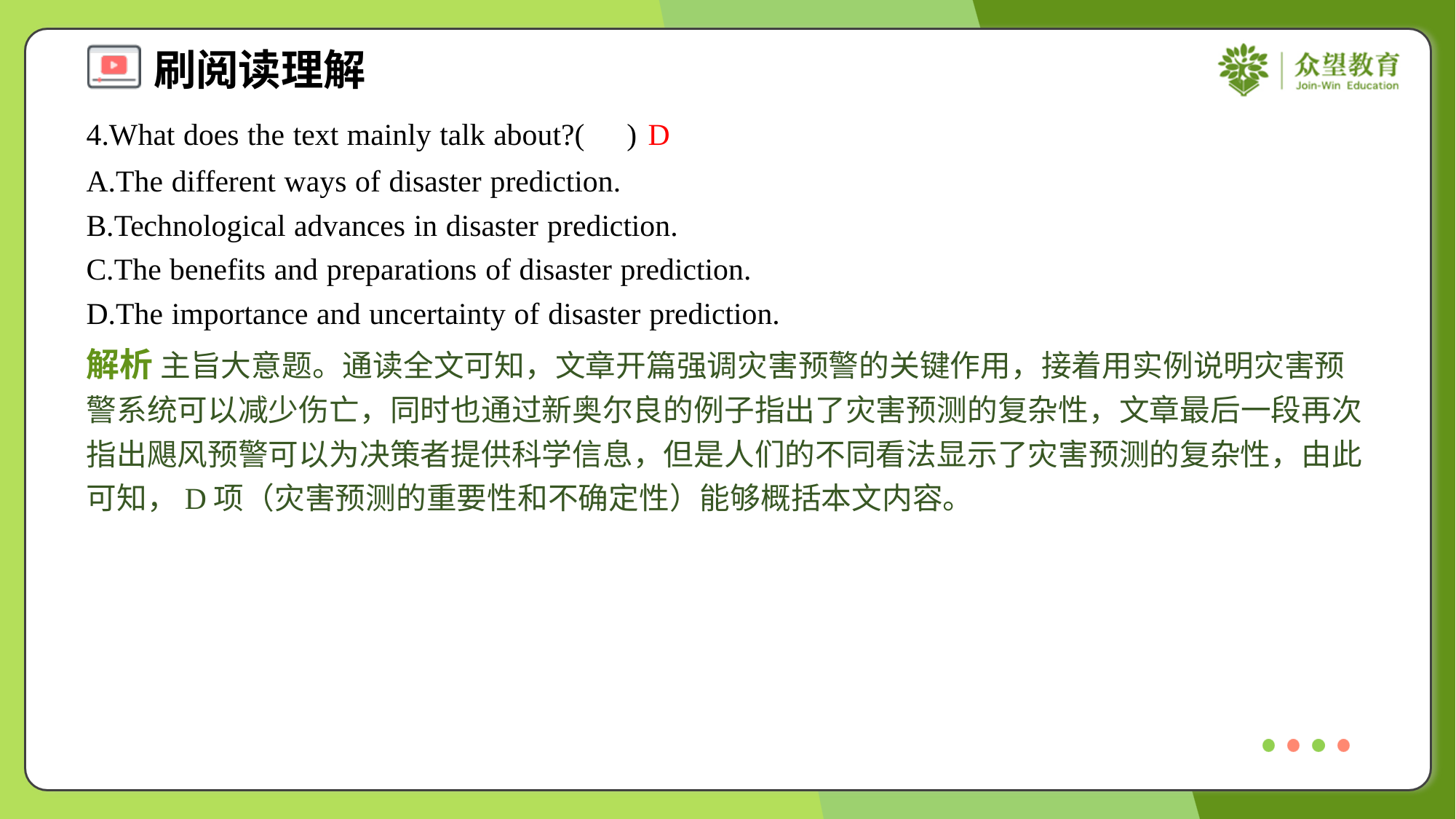

4.What does the text mainly talk about?(     )
D
A.The different ways of disaster prediction.
B.Technological advances in disaster prediction.
C.The benefits and preparations of disaster prediction.
D.The importance and uncertainty of disaster prediction.
解析 主旨大意题。通读全文可知，文章开篇强调灾害预警的关键作用，接着用实例说明灾害预警系统可以减少伤亡，同时也通过新奥尔良的例子指出了灾害预测的复杂性，文章最后一段再次指出飓风预警可以为决策者提供科学信息，但是人们的不同看法显示了灾害预测的复杂性，由此可知，D项（灾害预测的重要性和不确定性）能够概括本文内容。